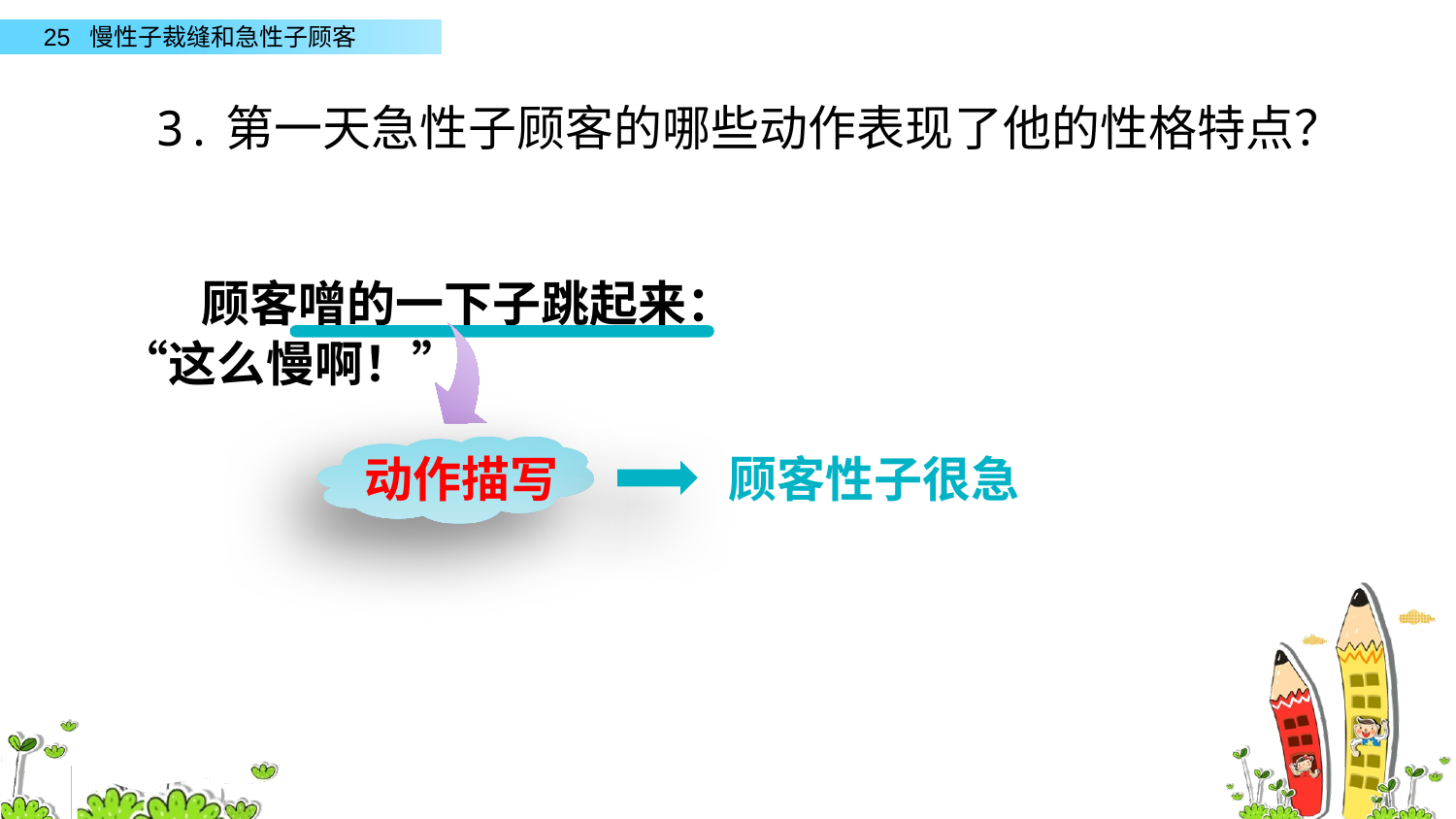

3.第一天急性子顾客的哪些动作表现了他的性格特点？
      顾客噌的一下子跳起来：“这么慢啊！”

动作描写
顾客性子很急